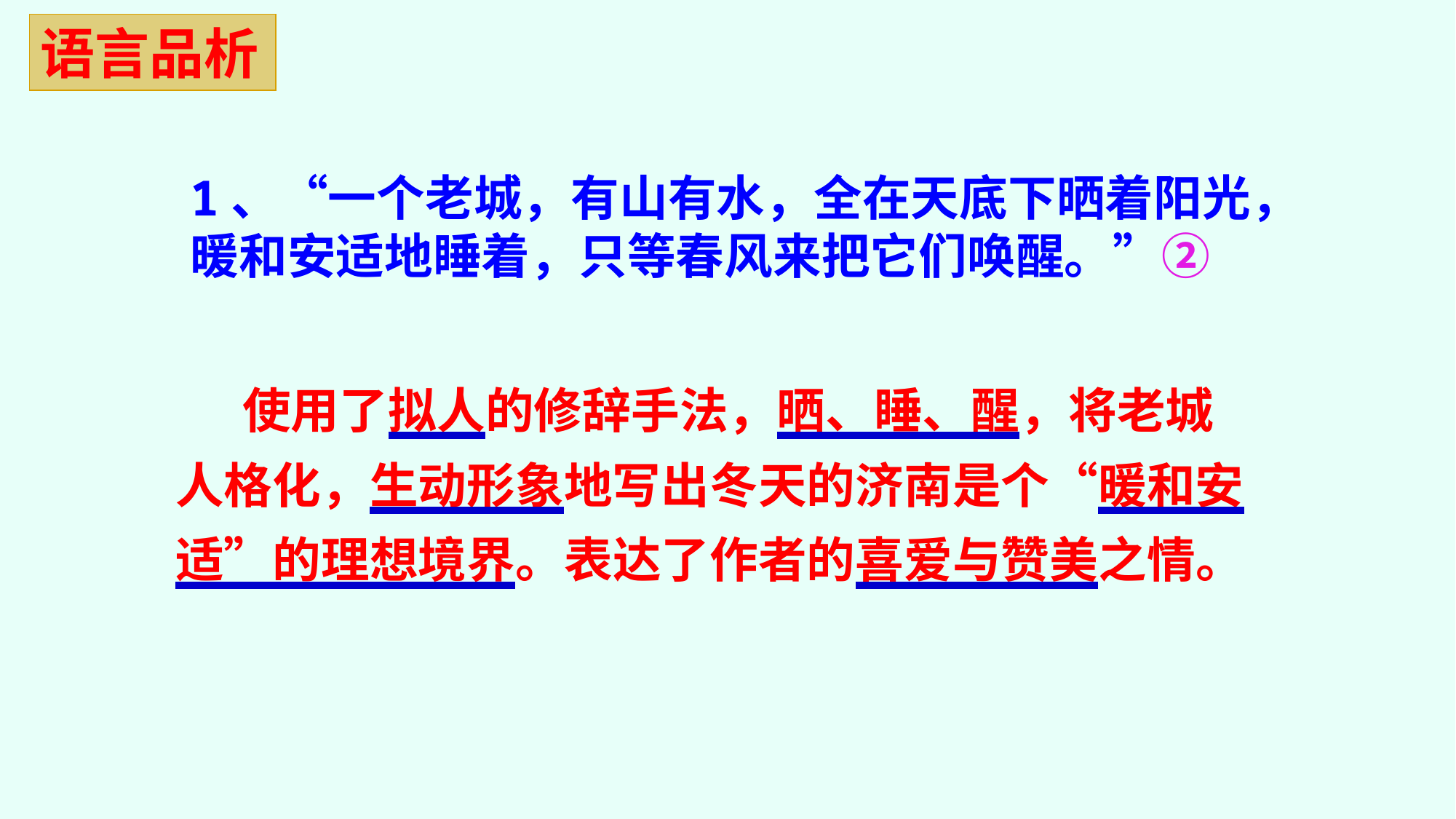

语言品析
1、“一个老城，有山有水，全在天底下晒着阳光，暖和安适地睡着，只等春风来把它们唤醒。”②
     使用了拟人的修辞手法，晒、睡、醒，将老城人格化，生动形象地写出冬天的济南是个“暖和安适”的理想境界。表达了作者的喜爱与赞美之情。